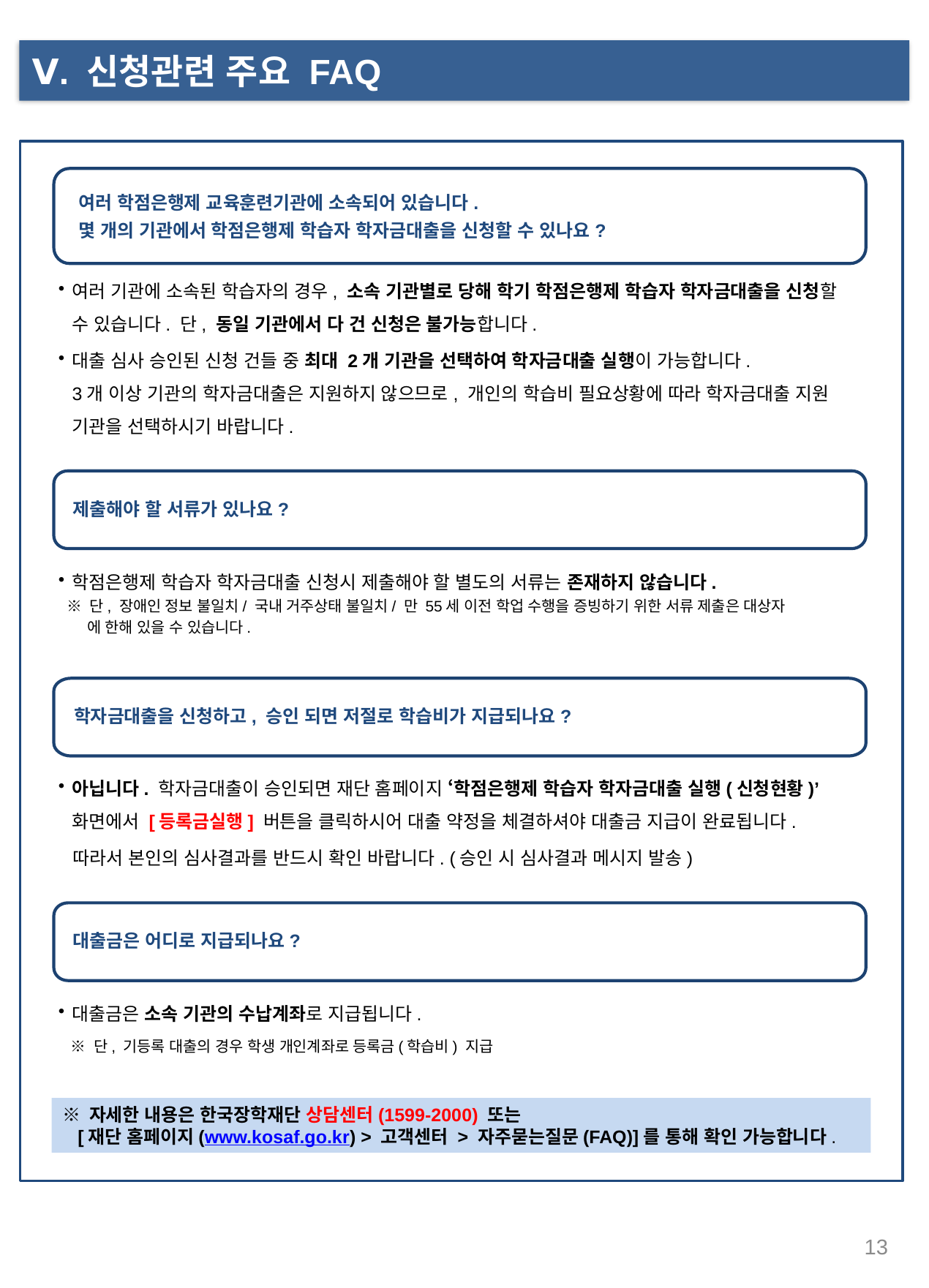

Ⅴ. 신청관련 주요 FAQ

  여러 학점은행제 교육훈련기관에 소속되어 있습니다.
  몇 개의 기관에서 학점은행제 학습자 학자금대출을 신청할 수 있나요?
여러 기관에 소속된 학습자의 경우, 소속 기관별로 당해 학기 학점은행제 학습자 학자금대출을 신청할 수 있습니다. 단, 동일 기관에서 다 건 신청은 불가능합니다.
대출 심사 승인된 신청 건들 중 최대 2개 기관을 선택하여 학자금대출 실행이 가능합니다.
3개 이상 기관의 학자금대출은 지원하지 않으므로, 개인의 학습비 필요상황에 따라 학자금대출 지원 기관을 선택하시기 바랍니다.
 제출해야 할 서류가 있나요?
학점은행제 학습자 학자금대출 신청시 제출해야 할 별도의 서류는 존재하지 않습니다.
  ※ 단, 장애인 정보 불일치/ 국내 거주상태 불일치/ 만 55세 이전 학업 수행을 증빙하기 위한 서류 제출은 대상자
      에 한해 있을 수 있습니다.

 학자금대출을 신청하고, 승인 되면 저절로 학습비가 지급되나요?
아닙니다. 학자금대출이 승인되면 재단 홈페이지 ‘학점은행제 학습자 학자금대출 실행(신청현황)’ 화면에서 [등록금실행] 버튼을 클릭하시어 대출 약정을 체결하셔야 대출금 지급이 완료됩니다.
  따라서 본인의 심사결과를 반드시 확인 바랍니다. (승인 시 심사결과 메시지 발송)
 대출금은 어디로 지급되나요?
대출금은 소속 기관의 수납계좌로 지급됩니다.
   ※ 단, 기등록 대출의 경우 학생 개인계좌로 등록금(학습비) 지급
※ 자세한 내용은 한국장학재단 상담센터(1599-2000) 또는
   [재단 홈페이지(www.kosaf.go.kr) > 고객센터 > 자주묻는질문(FAQ)]를 통해 확인 가능합니다.
13